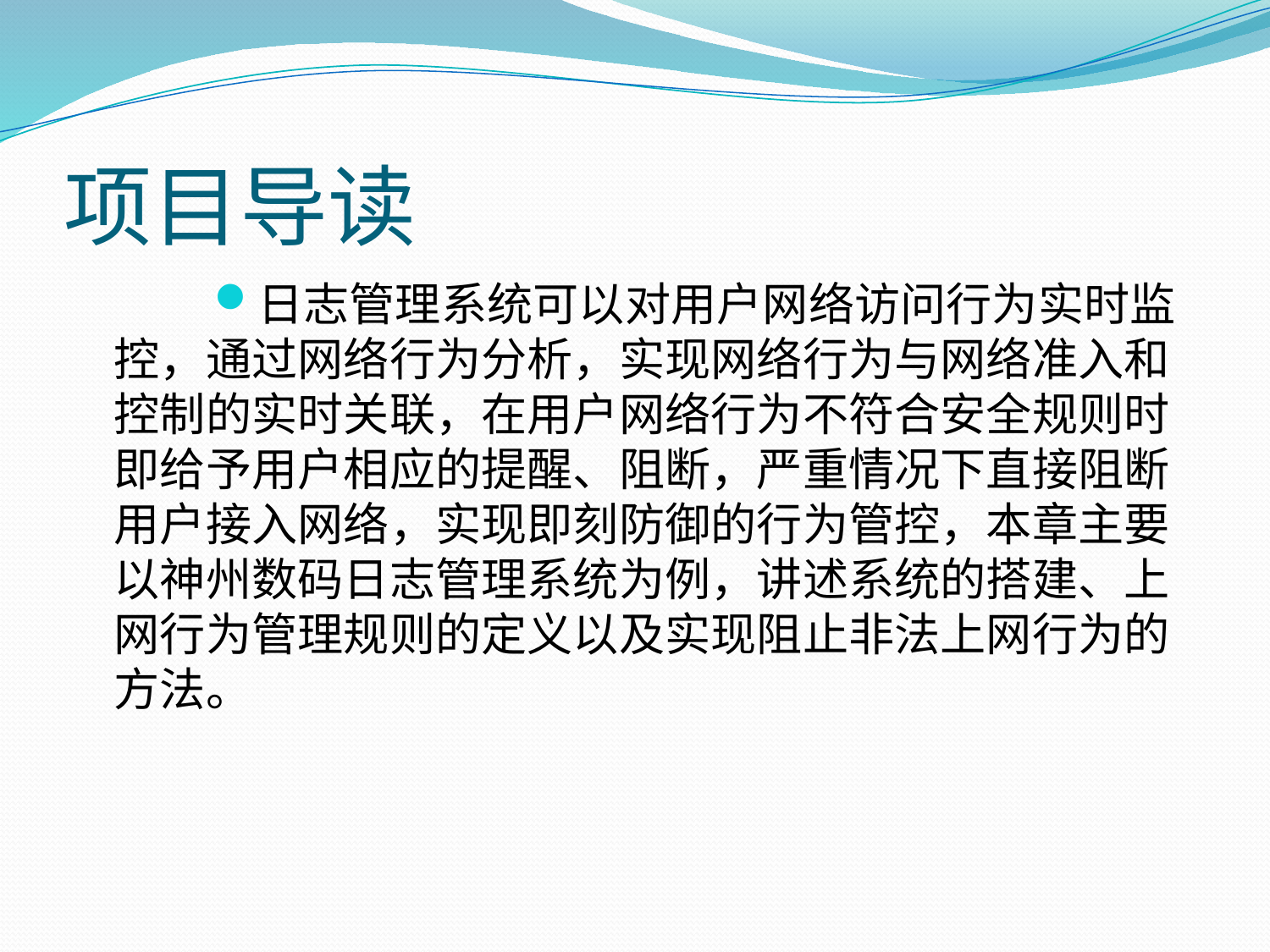

# 项目导读
日志管理系统可以对用户网络访问行为实时监控，通过网络行为分析，实现网络行为与网络准入和控制的实时关联，在用户网络行为不符合安全规则时即给予用户相应的提醒、阻断，严重情况下直接阻断用户接入网络，实现即刻防御的行为管控，本章主要以神州数码日志管理系统为例，讲述系统的搭建、上网行为管理规则的定义以及实现阻止非法上网行为的方法。